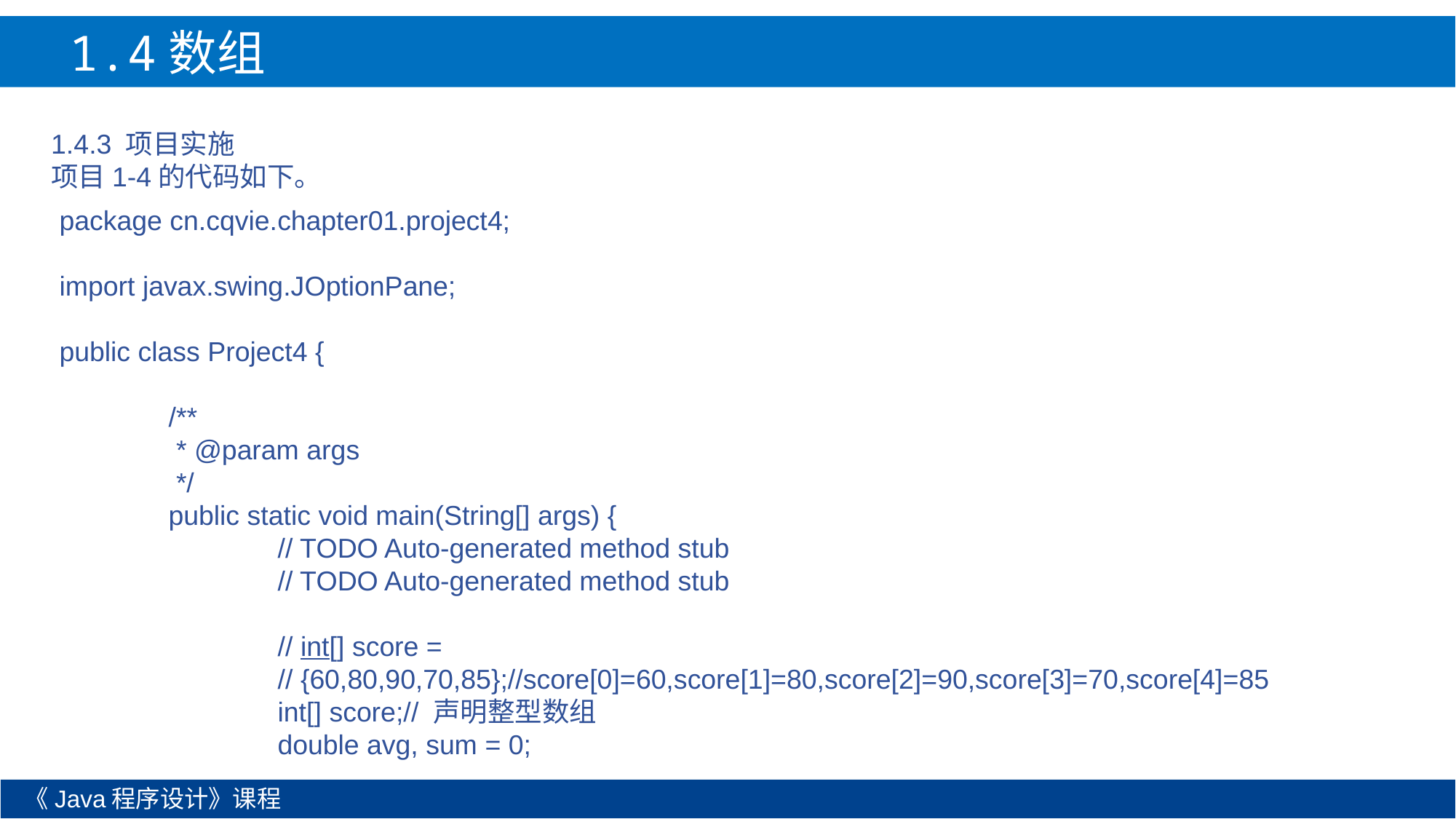

1.4数组
1.4.3 项目实施
项目1-4的代码如下。
package cn.cqvie.chapter01.project4;

import javax.swing.JOptionPane;

public class Project4 {

	/**
	 * @param args
	 */
	public static void main(String[] args) {
		// TODO Auto-generated method stub
		// TODO Auto-generated method stub

		// int[] score =
		// {60,80,90,70,85};//score[0]=60,score[1]=80,score[2]=90,score[3]=70,score[4]=85
		int[] score;// 声明整型数组
		double avg, sum = 0;

《Java程序设计》课程